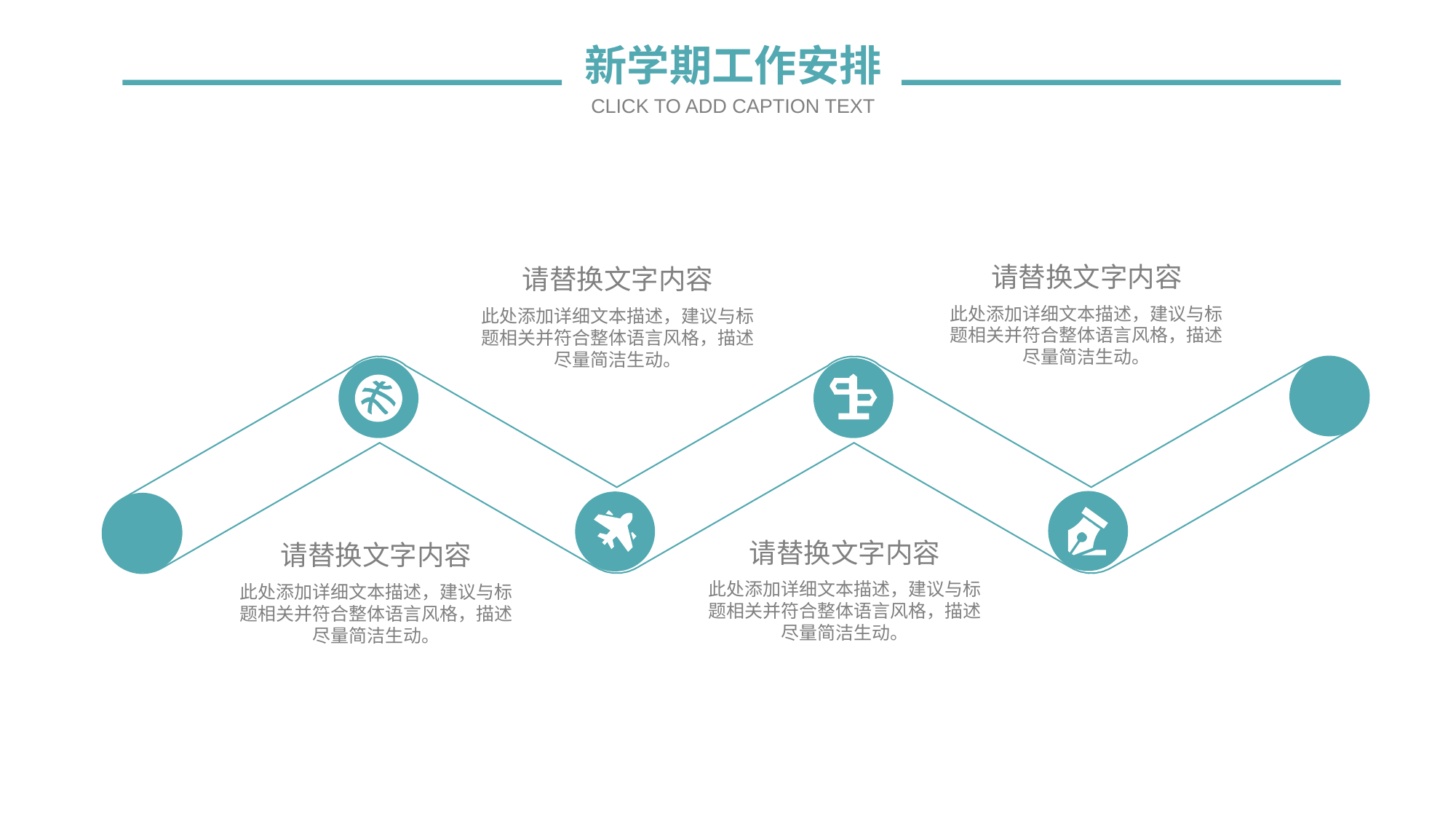

新学期工作安排

CLICK TO ADD CAPTION TEXT

请替换文字内容
此处添加详细文本描述，建议与标题相关并符合整体语言风格，描述尽量简洁生动。
请替换文字内容
此处添加详细文本描述，建议与标题相关并符合整体语言风格，描述尽量简洁生动。
请替换文字内容
此处添加详细文本描述，建议与标题相关并符合整体语言风格，描述尽量简洁生动。
请替换文字内容
此处添加详细文本描述，建议与标题相关并符合整体语言风格，描述尽量简洁生动。